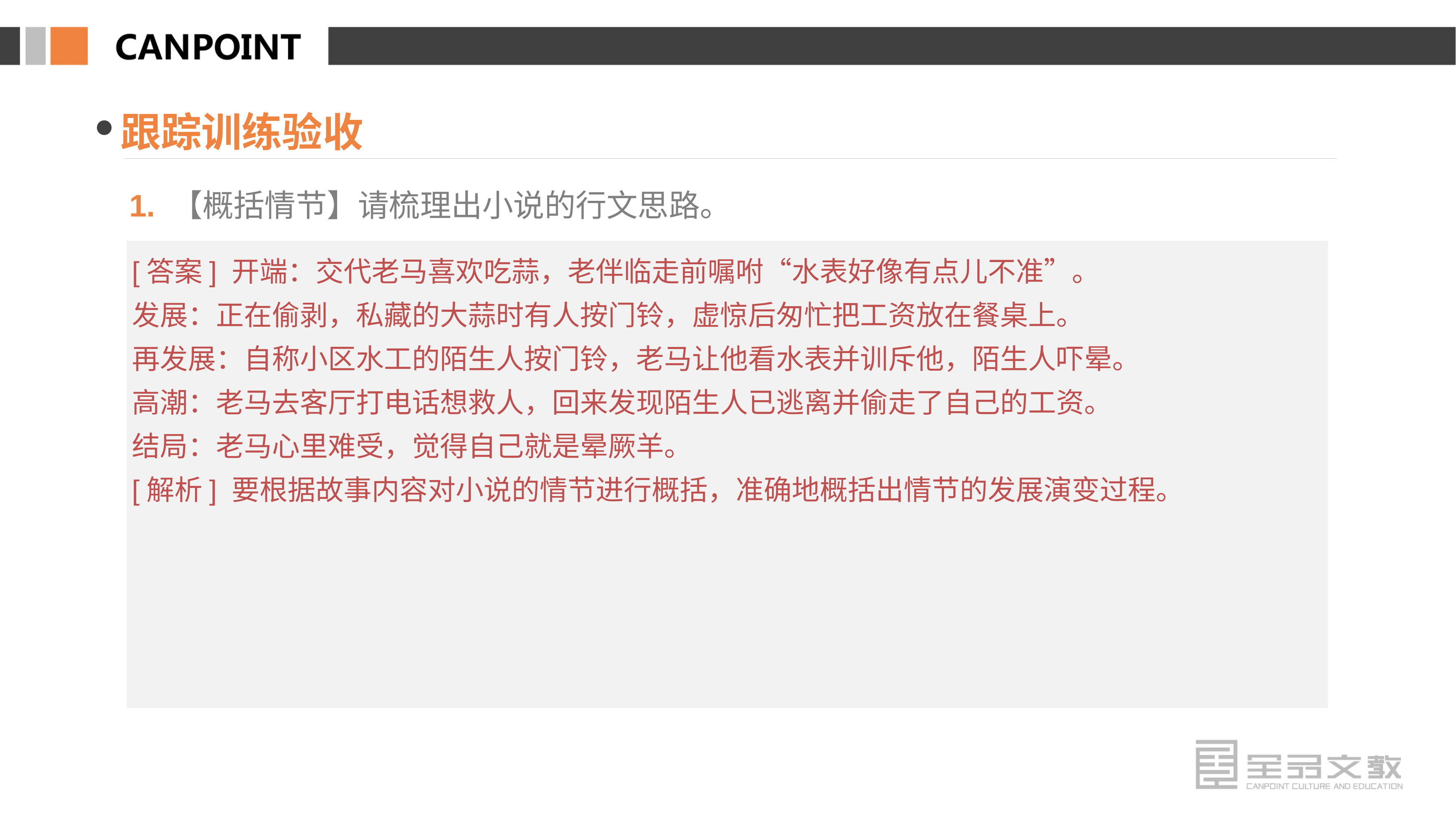

跟踪训练验收

1. 【概括情节】请梳理出小说的行文思路。

[答案] 开端：交代老马喜欢吃蒜，老伴临走前嘱咐“水表好像有点儿不准”。
发展：正在偷剥，私藏的大蒜时有人按门铃，虚惊后匆忙把工资放在餐桌上。
再发展：自称小区水工的陌生人按门铃，老马让他看水表并训斥他，陌生人吓晕。
高潮：老马去客厅打电话想救人，回来发现陌生人已逃离并偷走了自己的工资。
结局：老马心里难受，觉得自己就是晕厥羊。
[解析] 要根据故事内容对小说的情节进行概括，准确地概括出情节的发展演变过程。